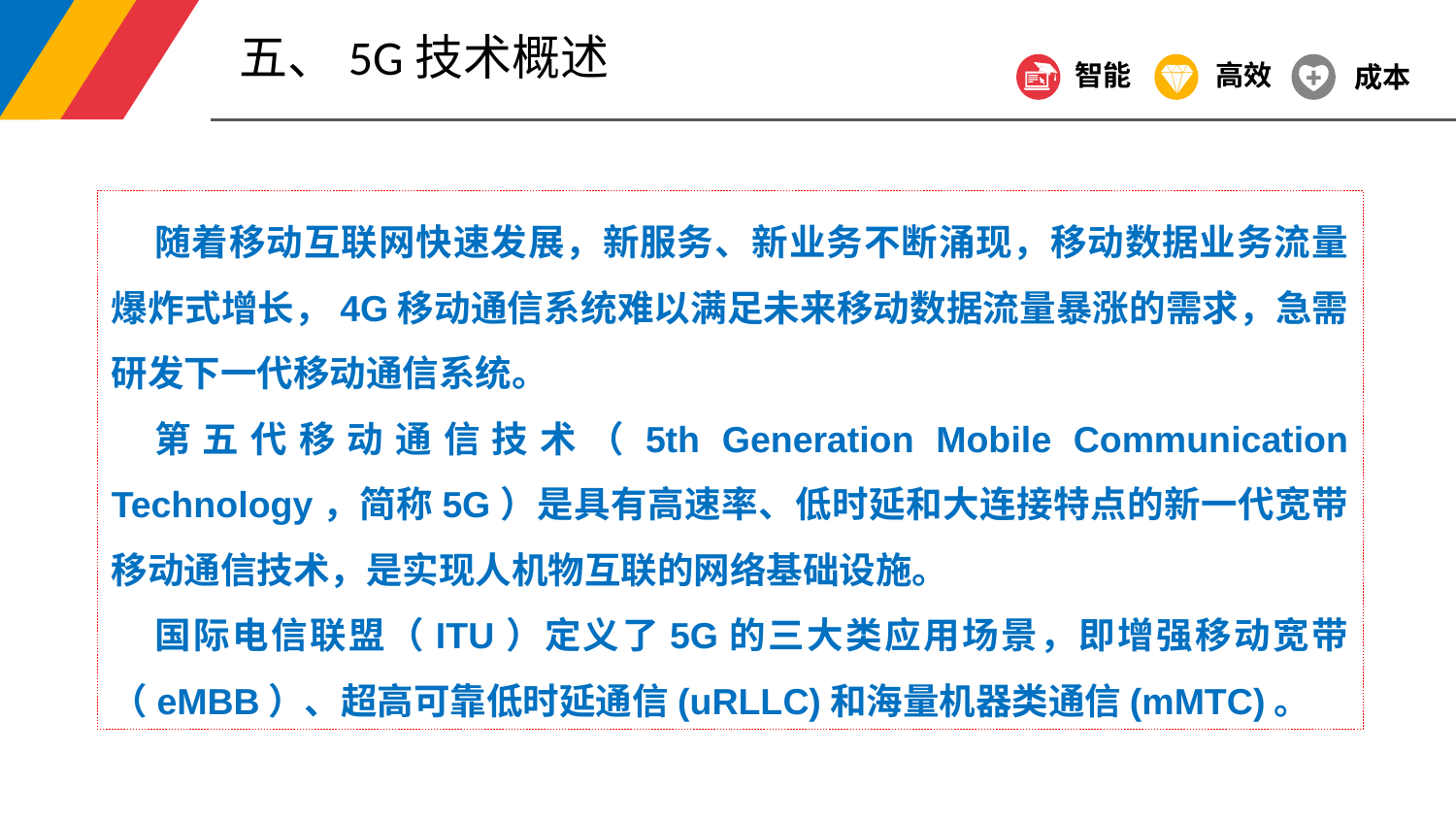

五、5G技术概述
智能
高效
成本
随着移动互联网快速发展，新服务、新业务不断涌现，移动数据业务流量爆炸式增长，4G移动通信系统难以满足未来移动数据流量暴涨的需求，急需研发下一代移动通信系统。
第五代移动通信技术（5th Generation Mobile Communication Technology，简称5G）是具有高速率、低时延和大连接特点的新一代宽带移动通信技术，是实现人机物互联的网络基础设施。
国际电信联盟（ITU）定义了5G的三大类应用场景，即增强移动宽带（eMBB）、超高可靠低时延通信(uRLLC)和海量机器类通信(mMTC)。